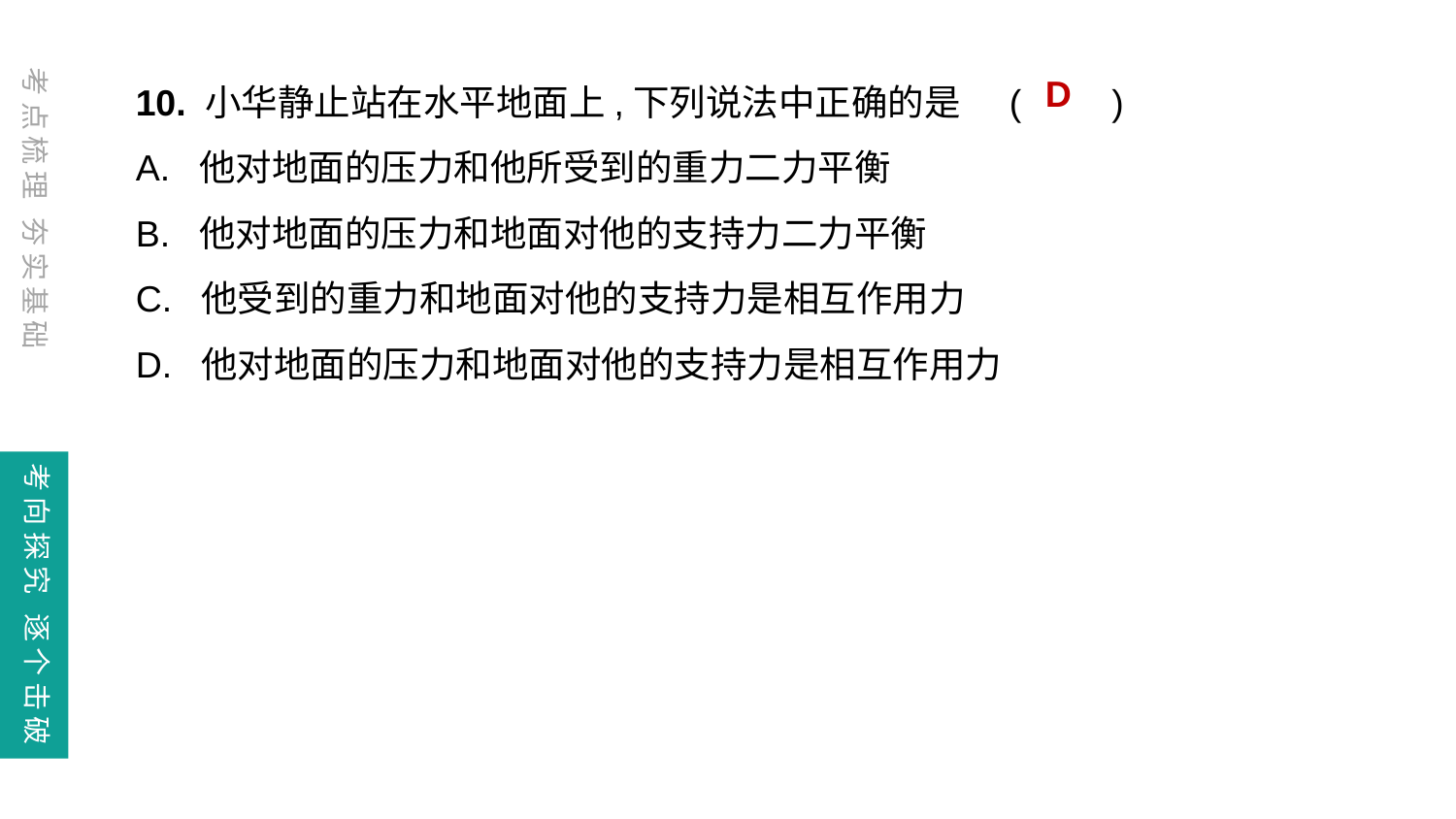

10. 小华静止站在水平地面上,下列说法中正确的是	(　　)
A.  他对地面的压力和他所受到的重力二力平衡
B.  他对地面的压力和地面对他的支持力二力平衡
C.  他受到的重力和地面对他的支持力是相互作用力
D.  他对地面的压力和地面对他的支持力是相互作用力
考点梳理 夯实基础
D

考向探究 逐个击破